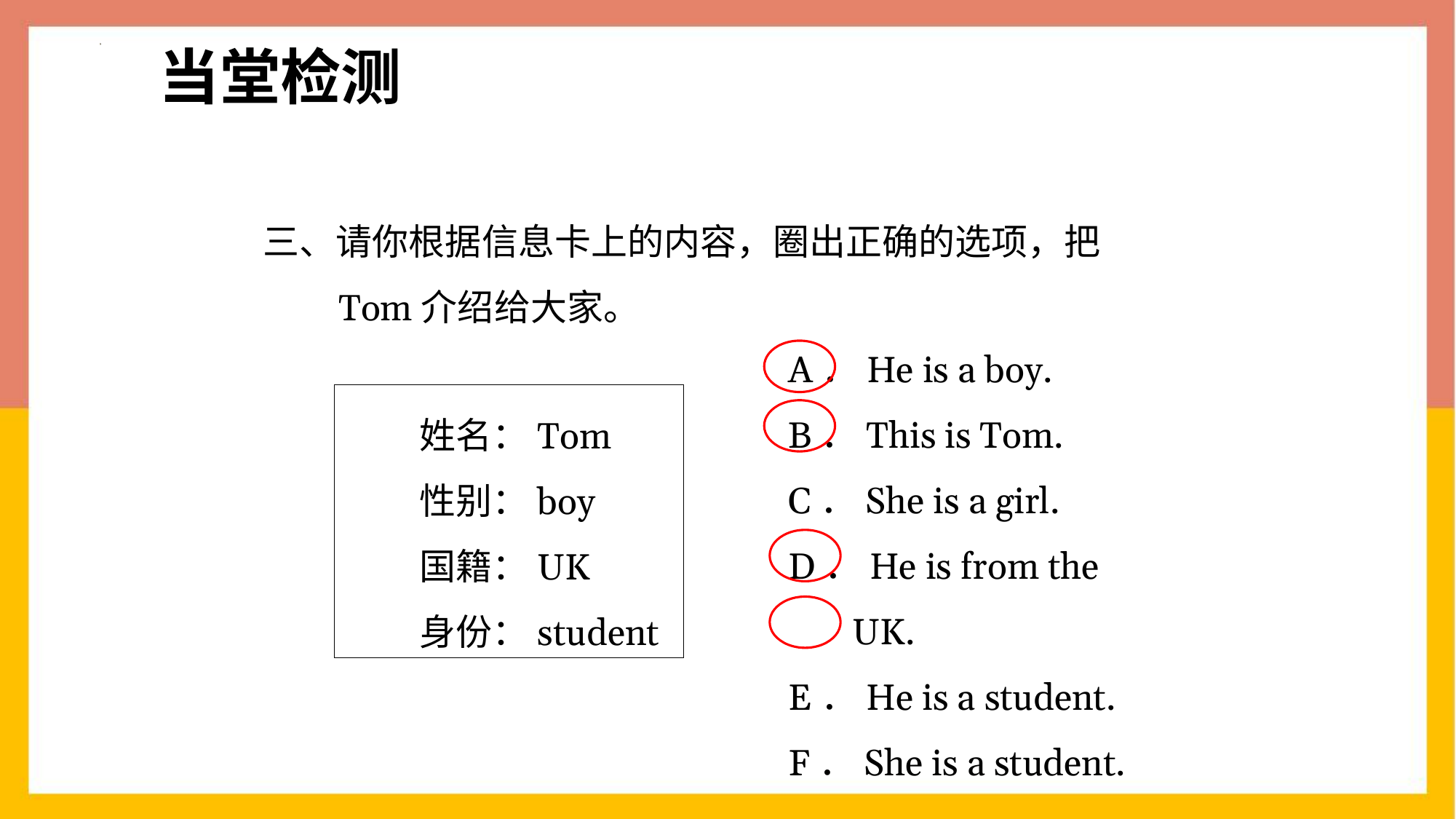

当堂检测
三、请你根据信息卡上的内容，圈出正确的选项，把Tom介绍给大家。
A．He is a boy.
B．This is Tom.
C．She is a girl.
D．He is from the UK.
E．He is a student.
F．She is a student.

姓名：Tom
性别：boy
国籍：UK
身份：student